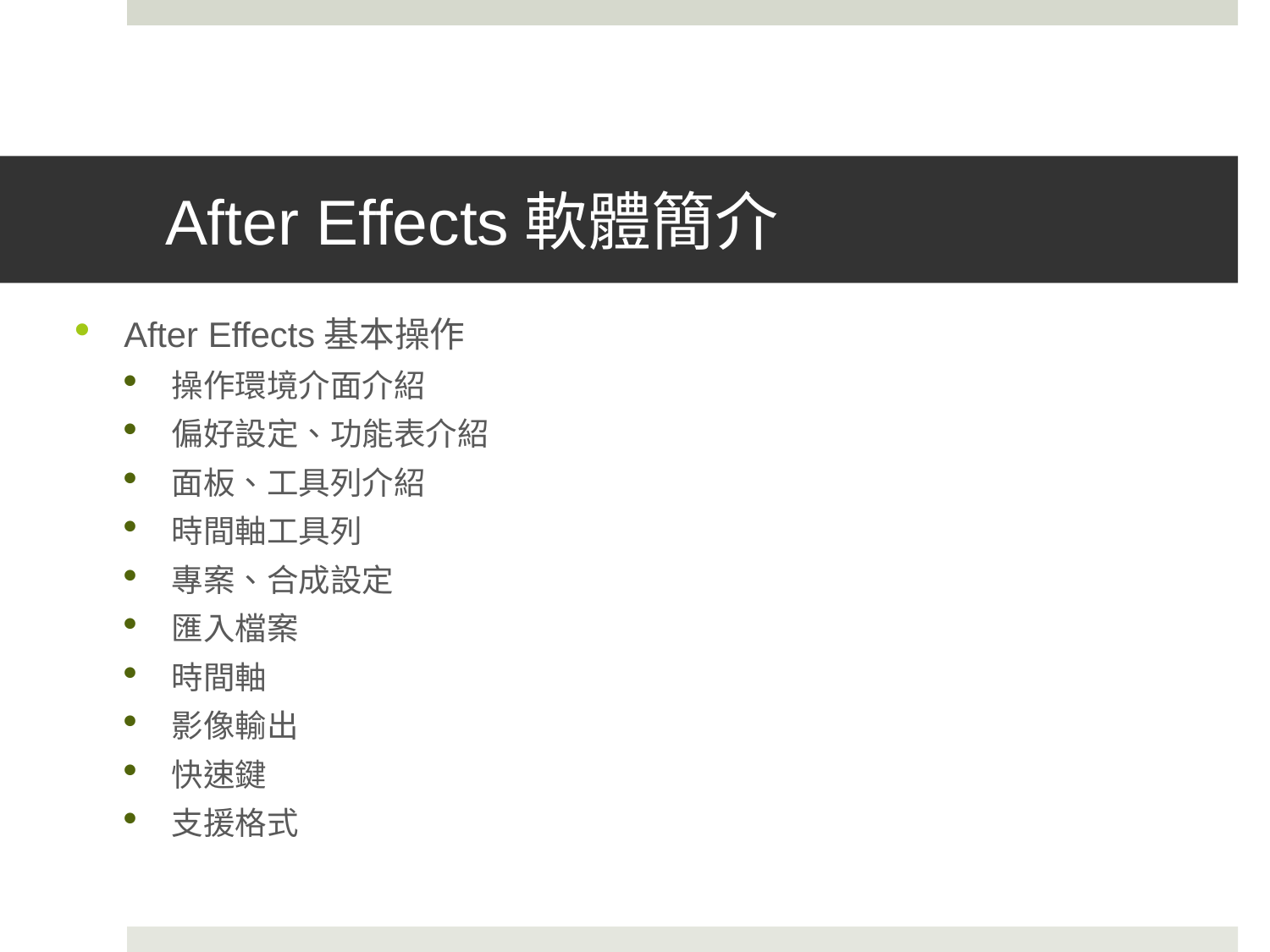

# After Effects軟體簡介
After Effects基本操作
操作環境介面介紹
偏好設定、功能表介紹
面板、工具列介紹
時間軸工具列
專案、合成設定
匯入檔案
時間軸
影像輸出
快速鍵
支援格式